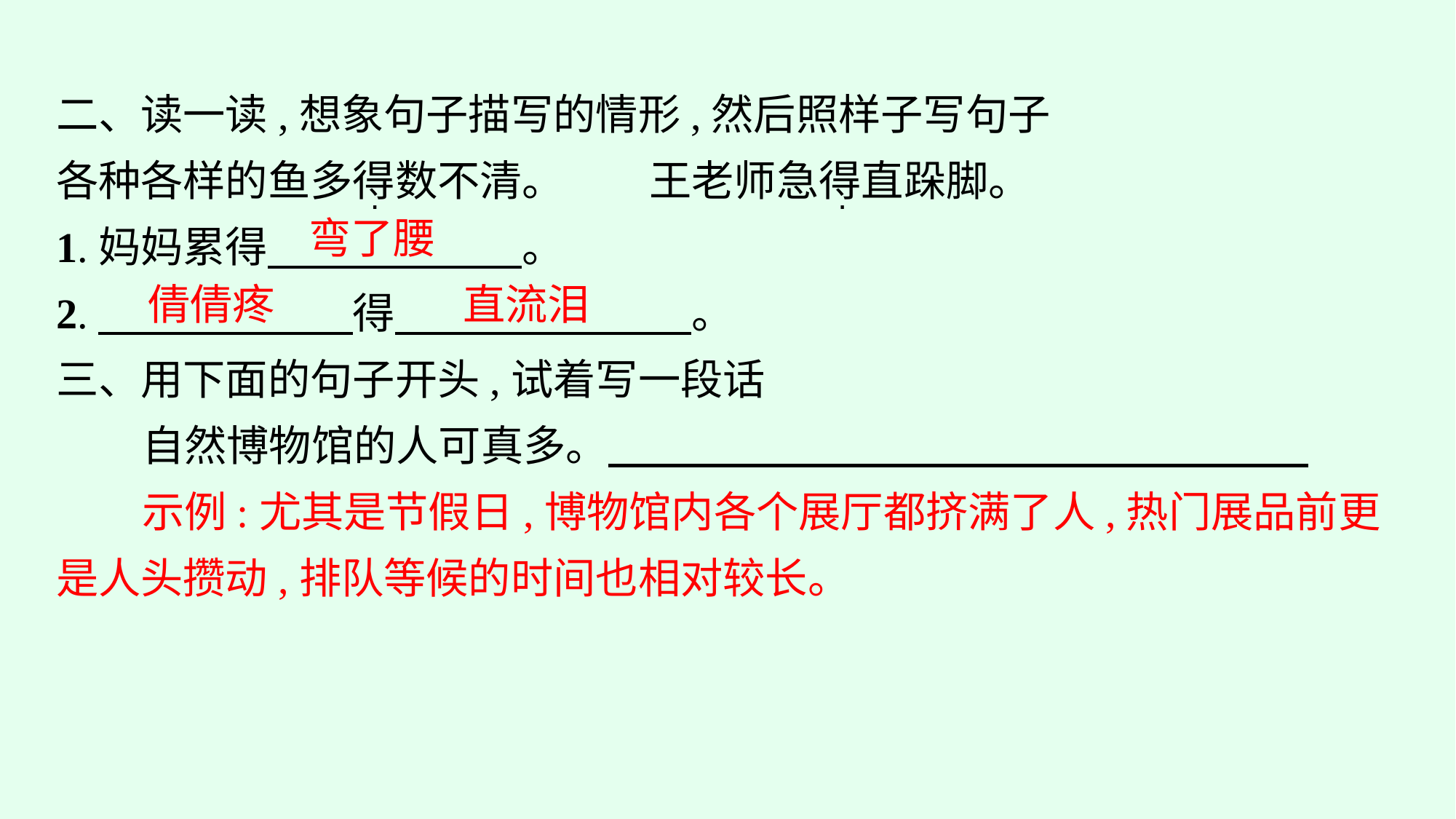

二、读一读,想象句子描写的情形,然后照样子写句子
各种各样的鱼多得数不清。　　王老师急得直跺脚。
1.妈妈累得　　　　　　。
2.　　　　　　得　　　　　　　。
三、用下面的句子开头,试着写一段话
自然博物馆的人可真多。
示例:尤其是节假日,博物馆内各个展厅都挤满了人,热门展品前更是人头攒动,排队等候的时间也相对较长。
·
·
弯了腰
倩倩疼
直流泪